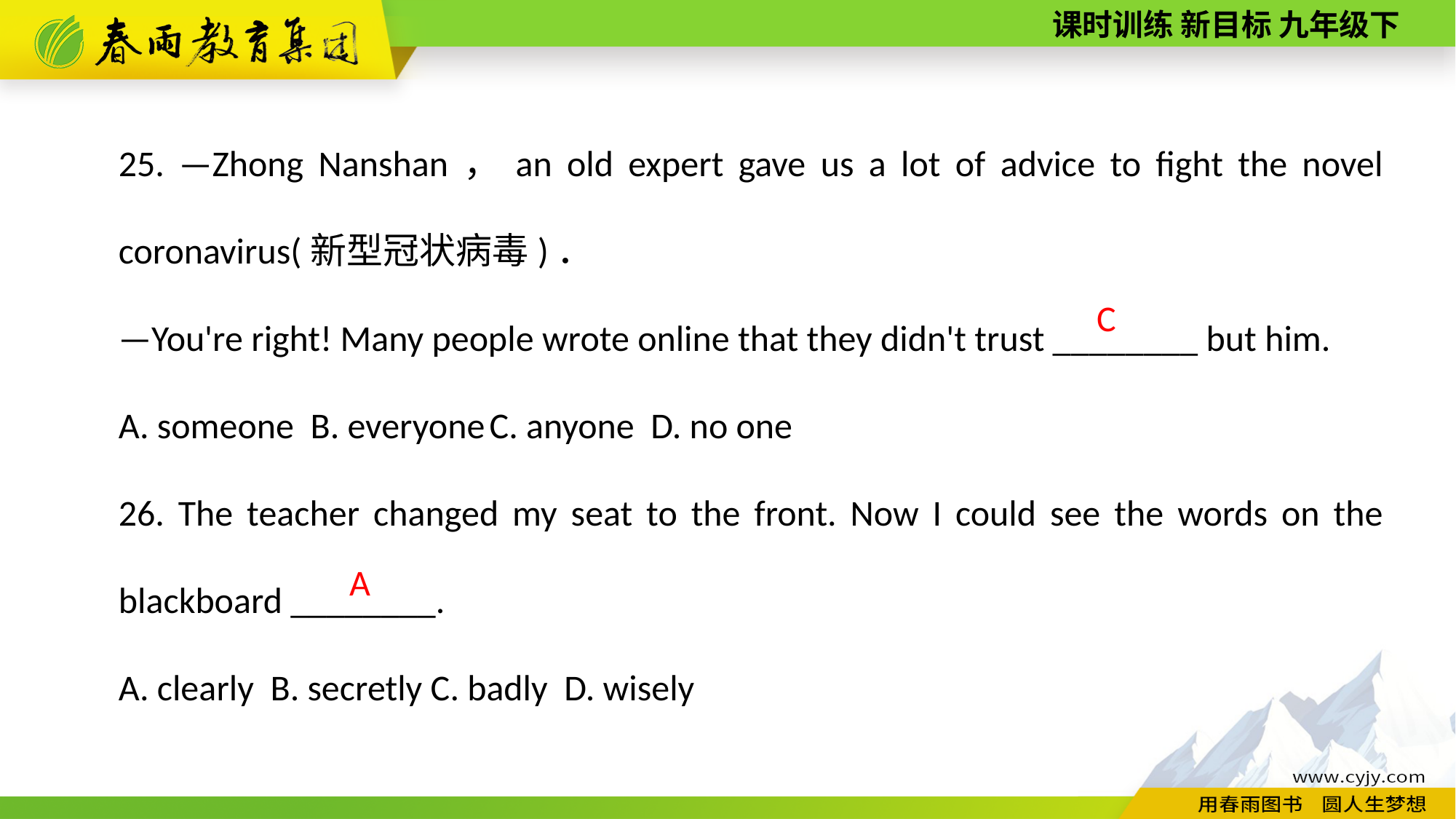

25. —Zhong Nanshan，an old expert gave us a lot of advice to fight the novel coronavirus(新型冠状病毒)．
—You're right! Many people wrote online that they didn't trust ________ but him.
A. someone  B. everyone C. anyone  D. no one
26. The teacher changed my seat to the front. Now I could see the words on the blackboard ________.
A. clearly  B. secretly C. badly  D. wisely
C
A